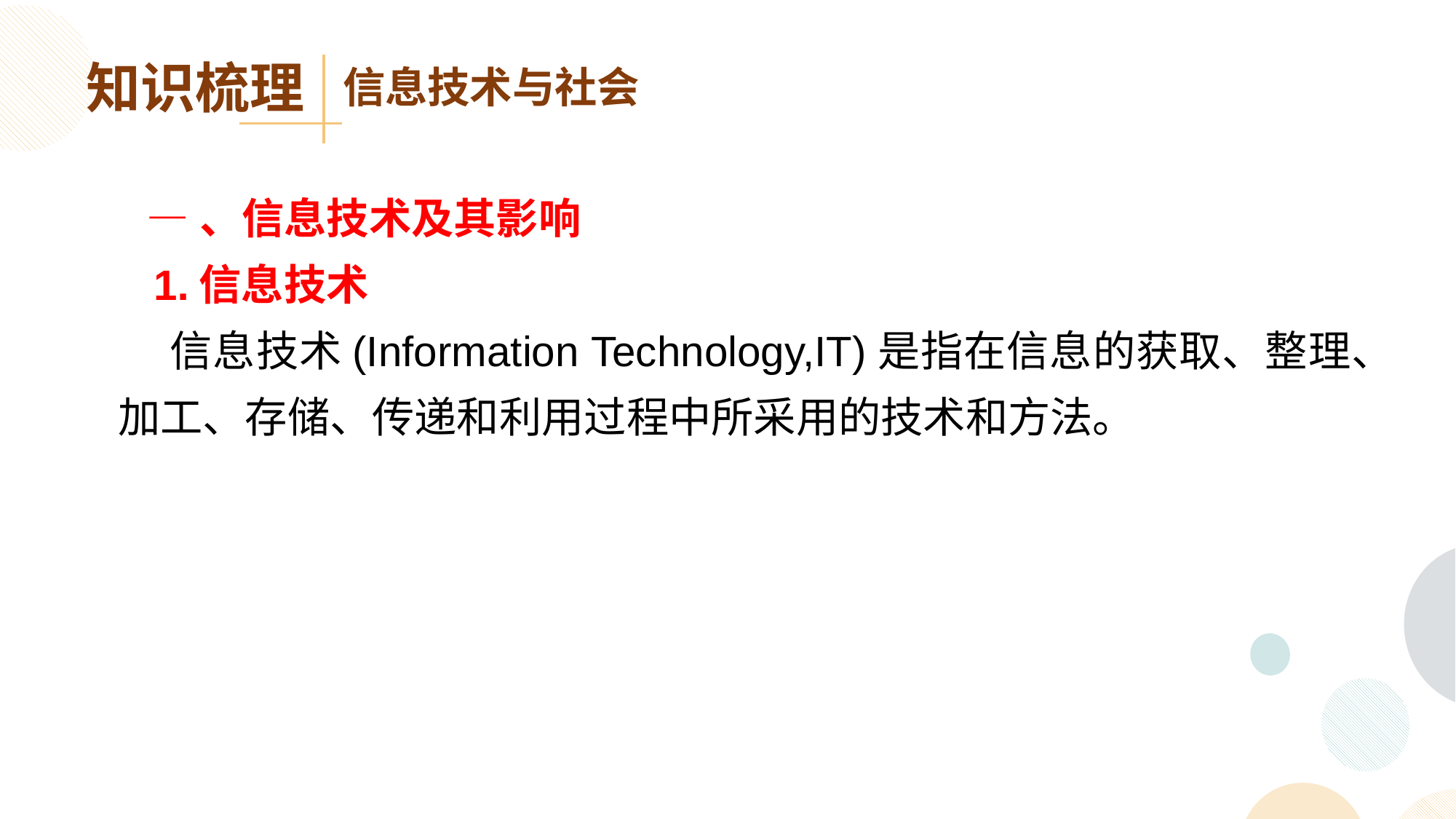

知识梳理
信息技术与社会
   —、信息技术及其影响
   1.信息技术
    信息技术(Information Technology,IT)是指在信息的获取、整理、加工、存储、传递和利用过程中所采用的技术和方法。